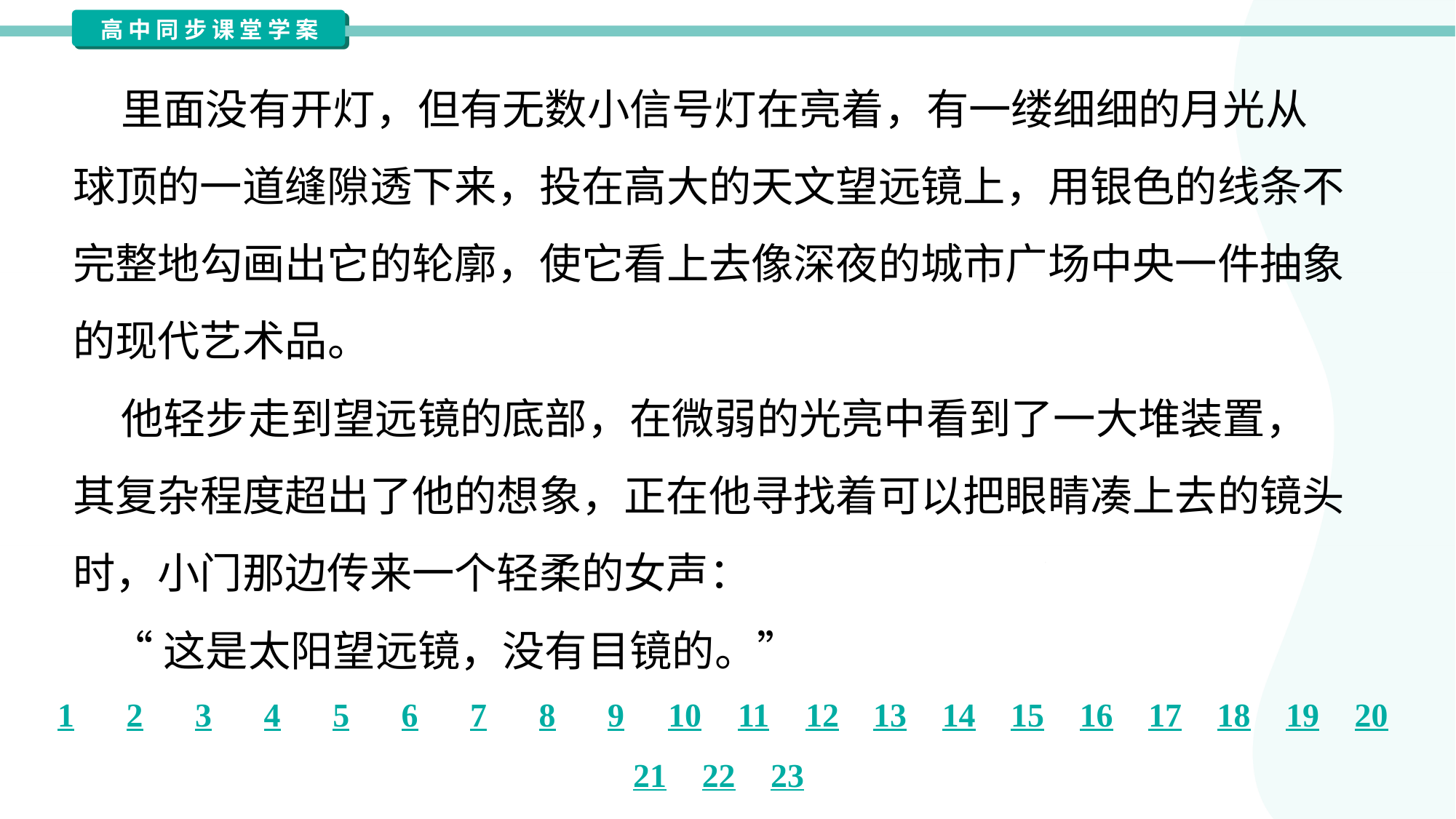

里面没有开灯，但有无数小信号灯在亮着，有一缕细细的月光从
球顶的一道缝隙透下来，投在高大的天文望远镜上，用银色的线条不
完整地勾画出它的轮廓，使它看上去像深夜的城市广场中央一件抽象
的现代艺术品。
    他轻步走到望远镜的底部，在微弱的光亮中看到了一大堆装置，
其复杂程度超出了他的想象，正在他寻找着可以把眼睛凑上去的镜头
时，小门那边传来一个轻柔的女声：
    “这是太阳望远镜，没有目镜的。”